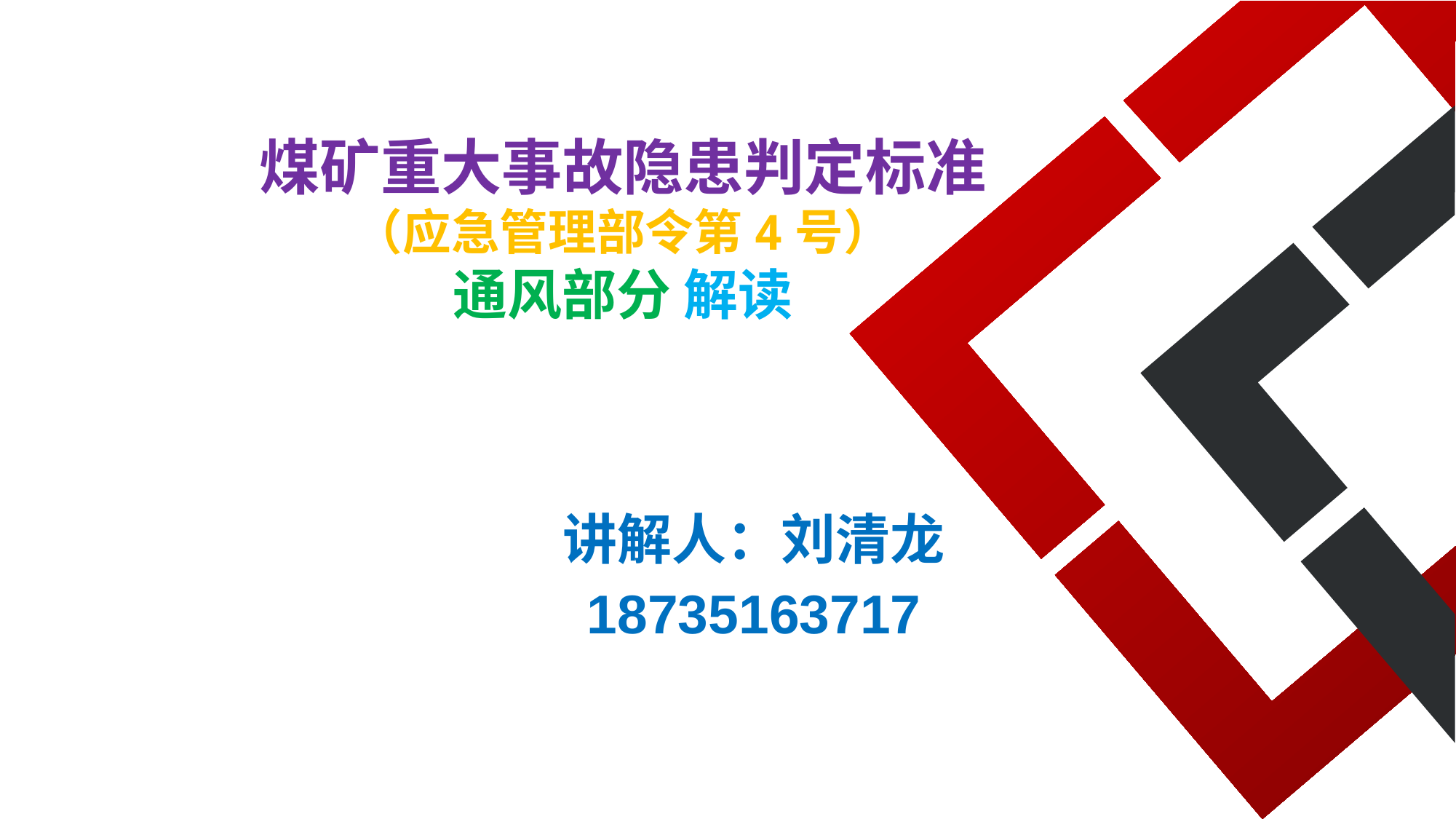

# 煤矿重大事故隐患判定标准 （应急管理部令第4号） 通风部分‪ 解读

讲解人：刘清龙
18735163717